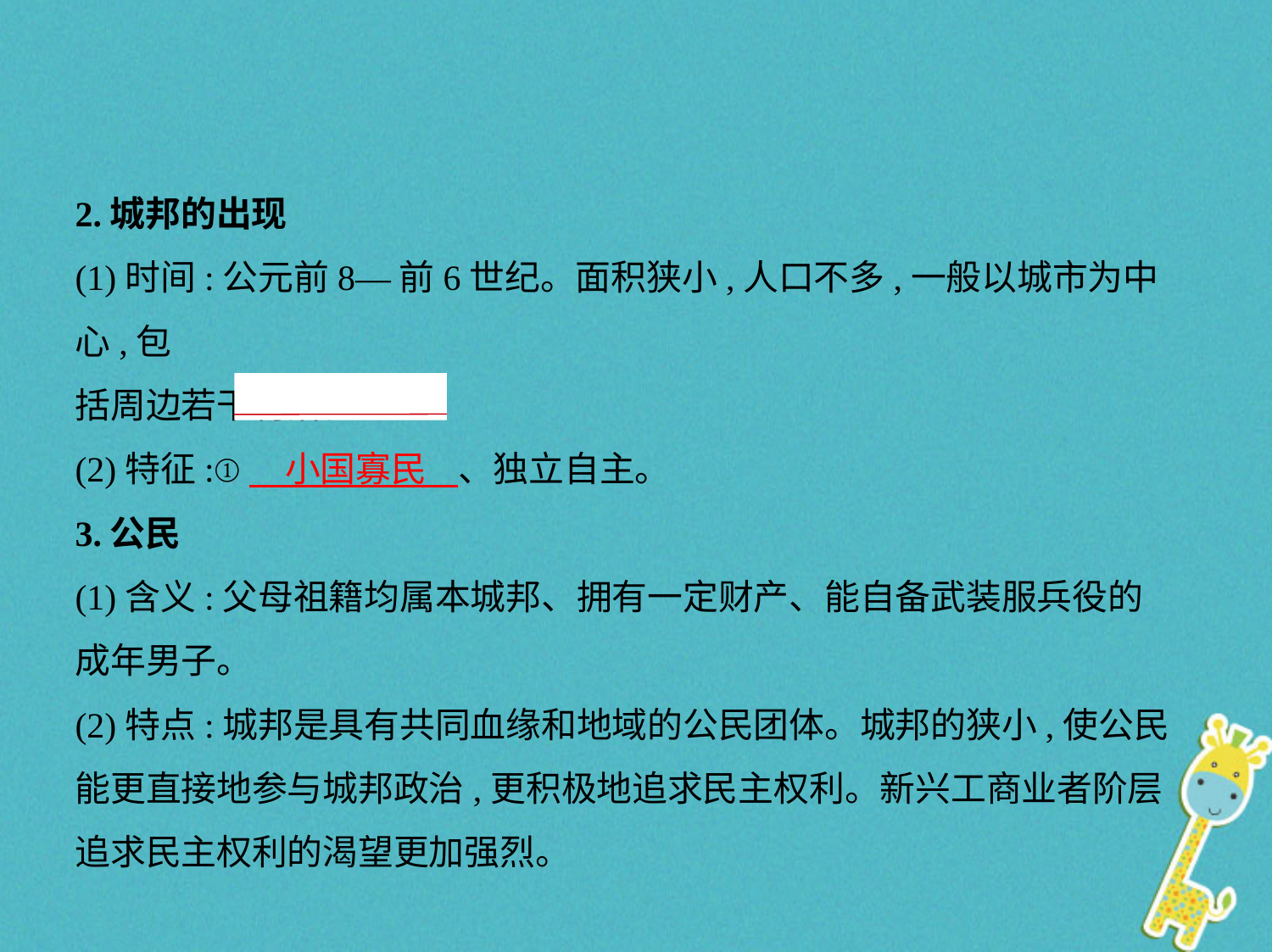

2.城邦的出现
(1)时间:公元前8—前6世纪。面积狭小,人口不多,一般以城市为中心,包
括周边若干村落。
(2)特征:①　小国寡民    、独立自主。
3.公民
(1)含义:父母祖籍均属本城邦、拥有一定财产、能自备武装服兵役的
成年男子。
(2)特点:城邦是具有共同血缘和地域的公民团体。城邦的狭小,使公民
能更直接地参与城邦政治,更积极地追求民主权利。新兴工商业者阶层
追求民主权利的渴望更加强烈。